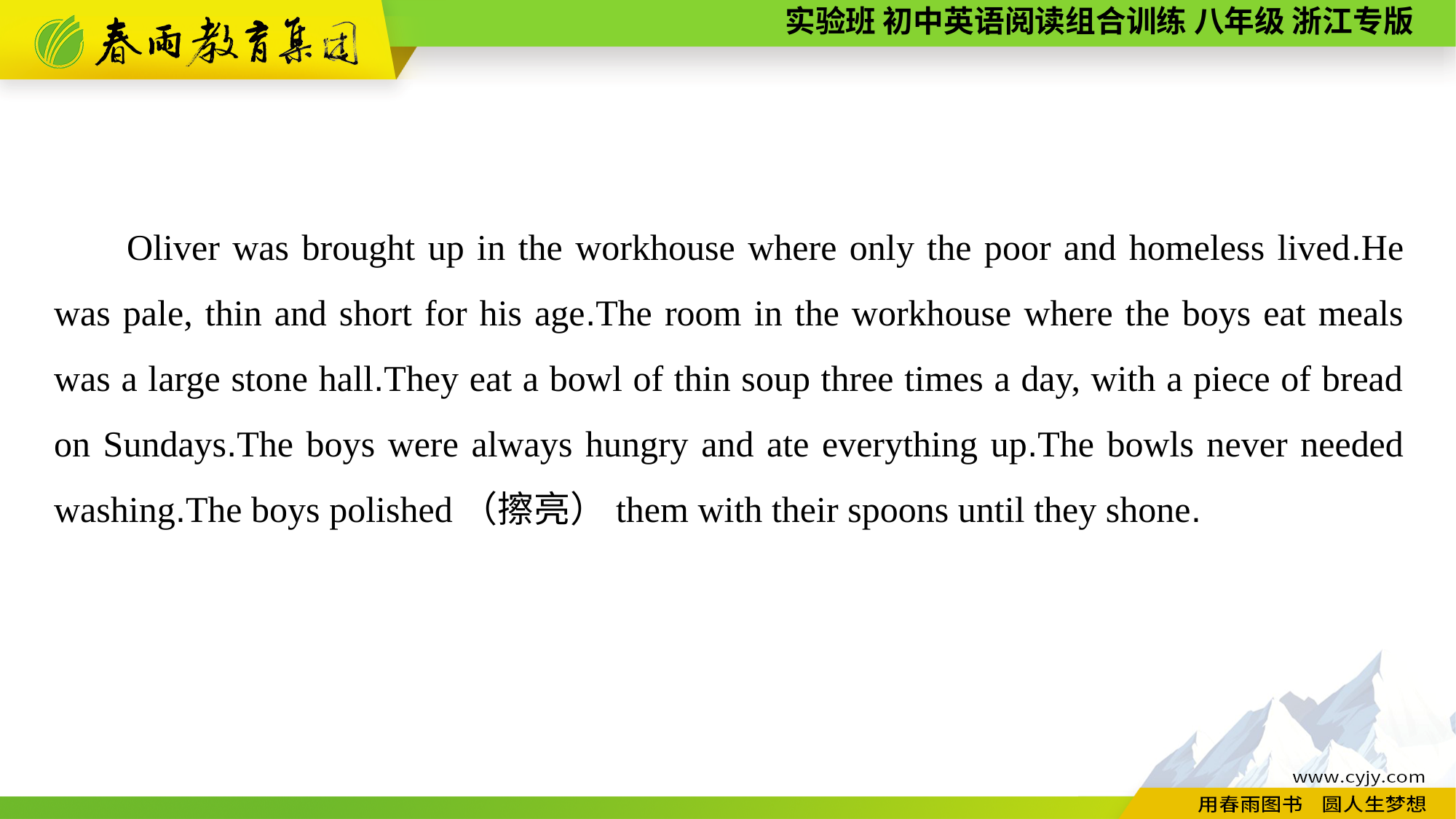

Oliver was brought up in the workhouse where only the poor and homeless lived.He was pale, thin and short for his age.The room in the workhouse where the boys eat meals was a large stone hall.They eat a bowl of thin soup three times a day, with a piece of bread on Sundays.The boys were always hungry and ate everything up.The bowls never needed washing.The boys polished（擦亮）them with their spoons until they shone.